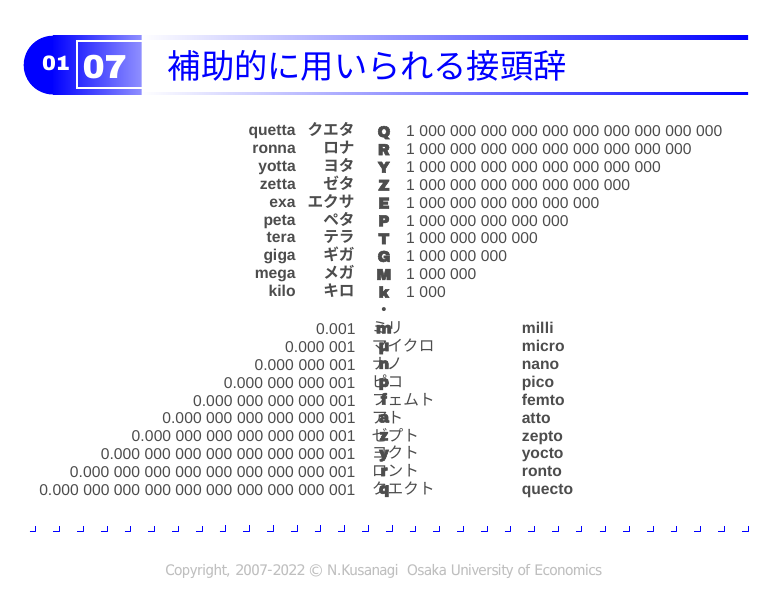

# 07   補助的に用いられる接頭辞
	quetta	クエタ
	ronna	ロナ
	yotta	ヨタ
	zetta	ゼタ
	exa	エクサ
	peta	ペタ
	tera	テラ
	giga	ギガ
	mega	メガ
	kilo	キロ
1 000 000 000 000 000 000 000 000 000 000
1 000 000 000 000 000 000 000 000 000
1 000 000 000 000 000 000 000 000
1 000 000 000 000 000 000 000
1 000 000 000 000 000 000
1 000 000 000 000 000
1 000 000 000 000
1 000 000 000
1 000 000
1 000
Q
R
Y
Z
E
P
T
G
M
k
・
m
μ
n
p
f
a
z
y
r
q
ミリ	milli
マイクロ	micro
ナノ	nano
ピコ	pico
フェムト	femto
アト	atto
ゼプト	zepto
ヨクト	yocto
ロント	ronto
クエクト	quecto
0.001
0.000 001
0.000 000 001
0.000 000 000 001
0.000 000 000 000 001
0.000 000 000 000 000 001
0.000 000 000 000 000 000 001
0.000 000 000 000 000 000 000 001
0.000 000 000 000 000 000 000 000 001
0.000 000 000 000 000 000 000 000 000 001